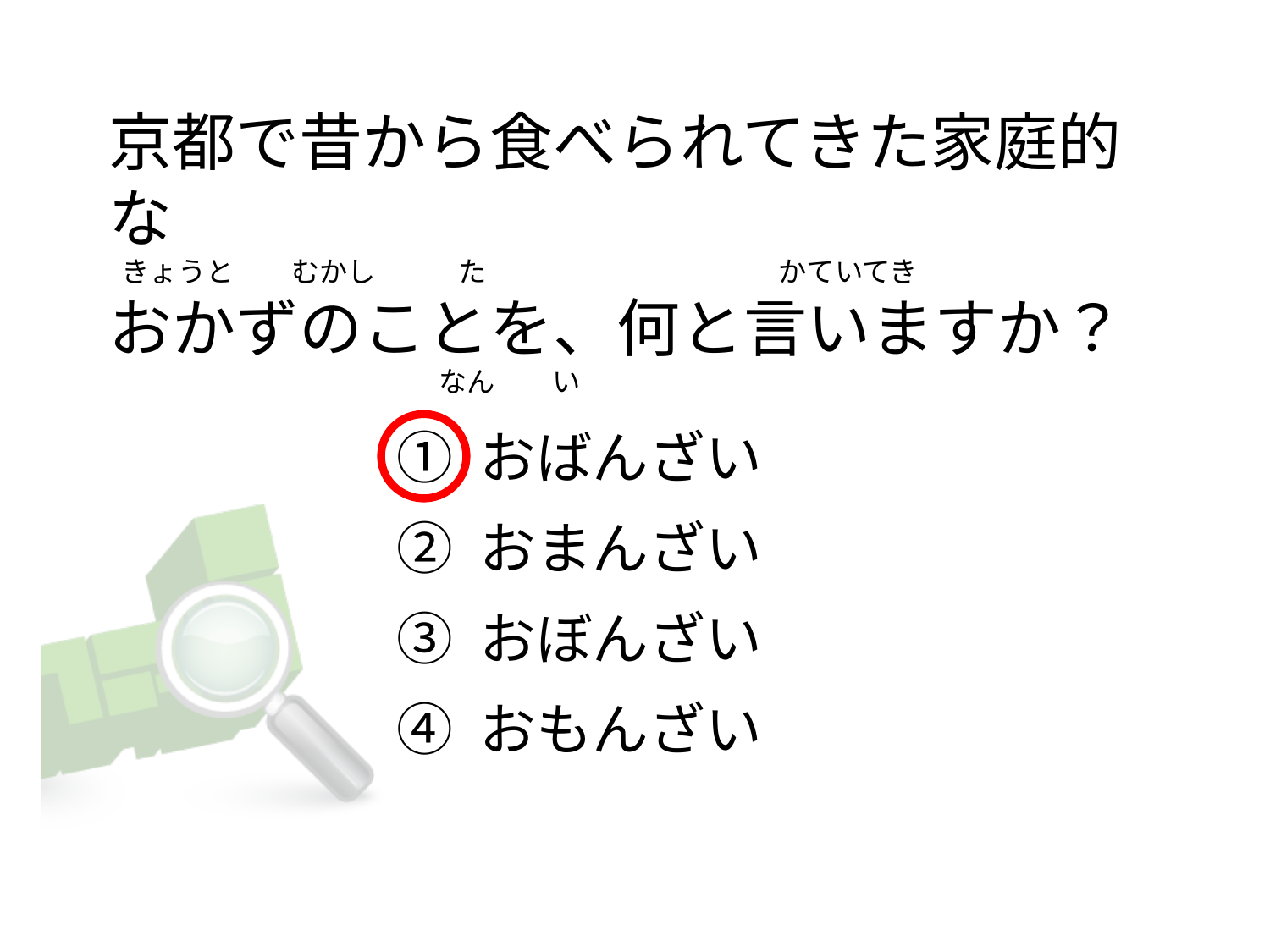

# 京都で昔から食べられてきた家庭的な    きょうと         むかし             た                                              かていてき おかずのことを、何と言いますか？                                                     なん         い

① おばんざい
② おまんざい
③ おぼんざい
④ おもんざい